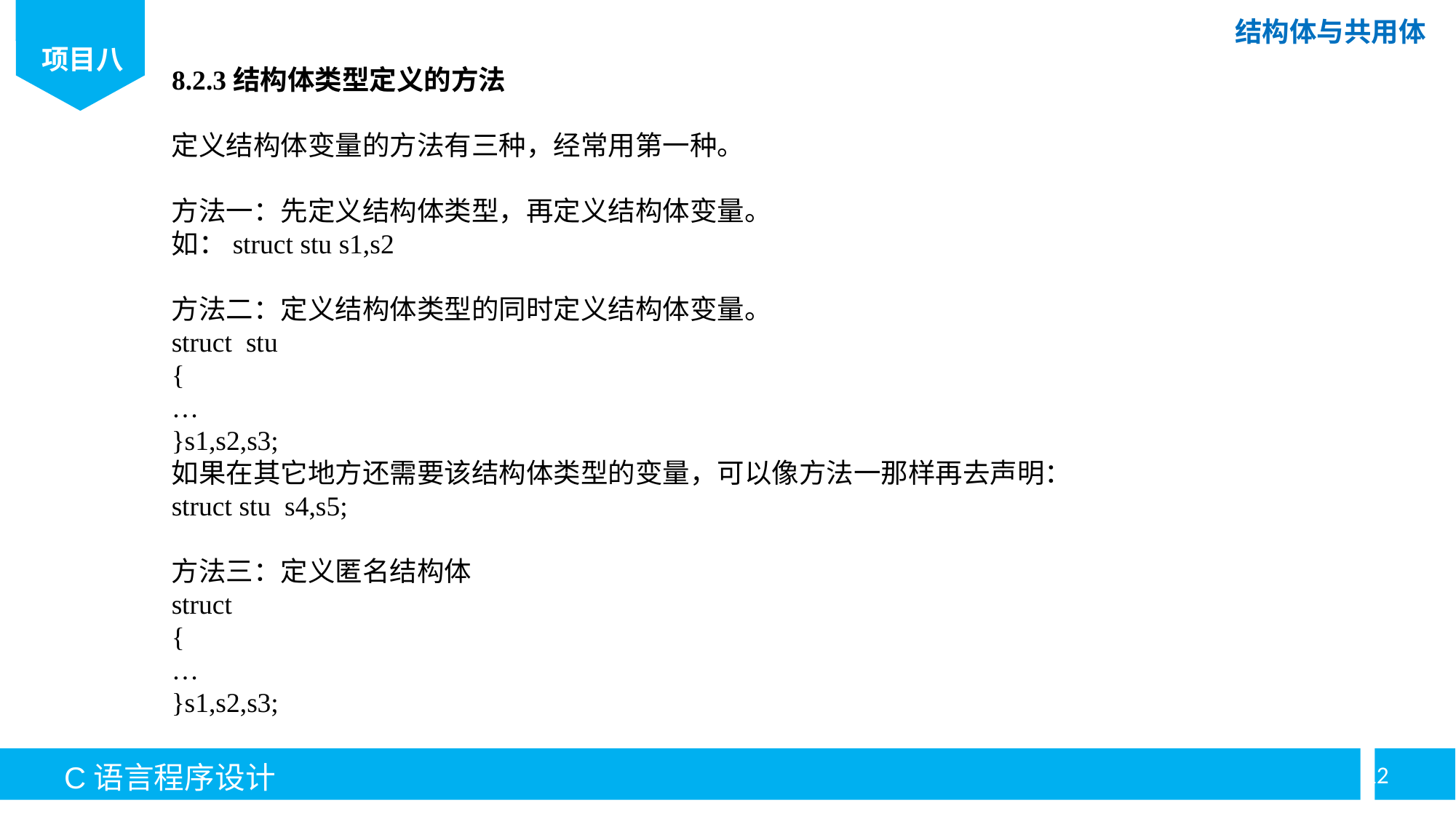

8.2.3结构体类型定义的方法

定义结构体变量的方法有三种，经常用第一种。

方法一：先定义结构体类型，再定义结构体变量。
如：struct stu s1,s2

方法二：定义结构体类型的同时定义结构体变量。
struct  stu
{
…
}s1,s2,s3;
如果在其它地方还需要该结构体类型的变量，可以像方法一那样再去声明：
struct stu  s4,s5;

方法三：定义匿名结构体
struct
{
…
}s1,s2,s3;